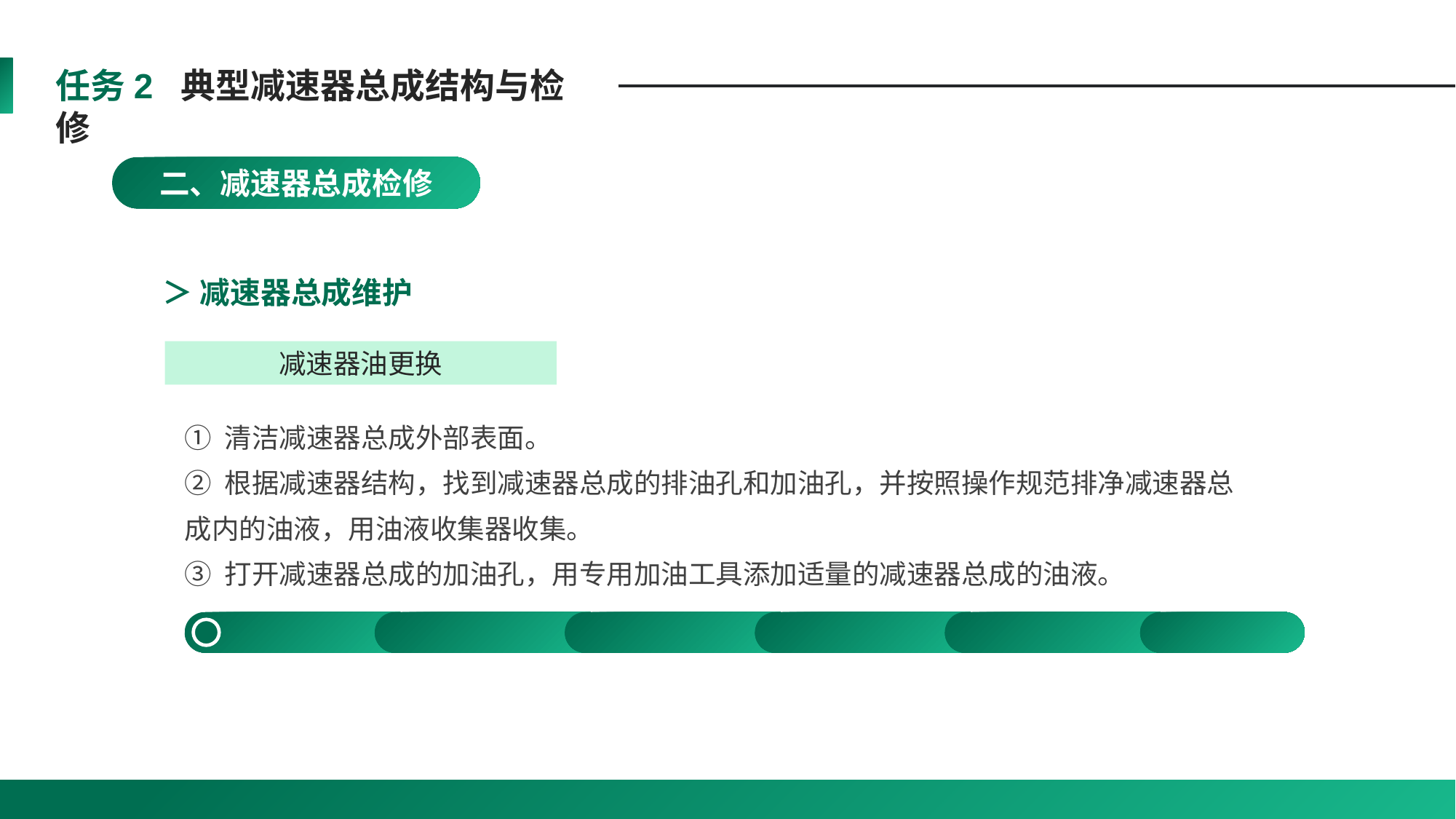

任务2  典型减速器总成结构与检修
二、减速器总成检修
＞ 减速器总成维护
减速器油更换
① 清洁减速器总成外部表面。
② 根据减速器结构，找到减速器总成的排油孔和加油孔，并按照操作规范排净减速器总
成内的油液，用油液收集器收集。
③ 打开减速器总成的加油孔，用专用加油工具添加适量的减速器总成的油液。